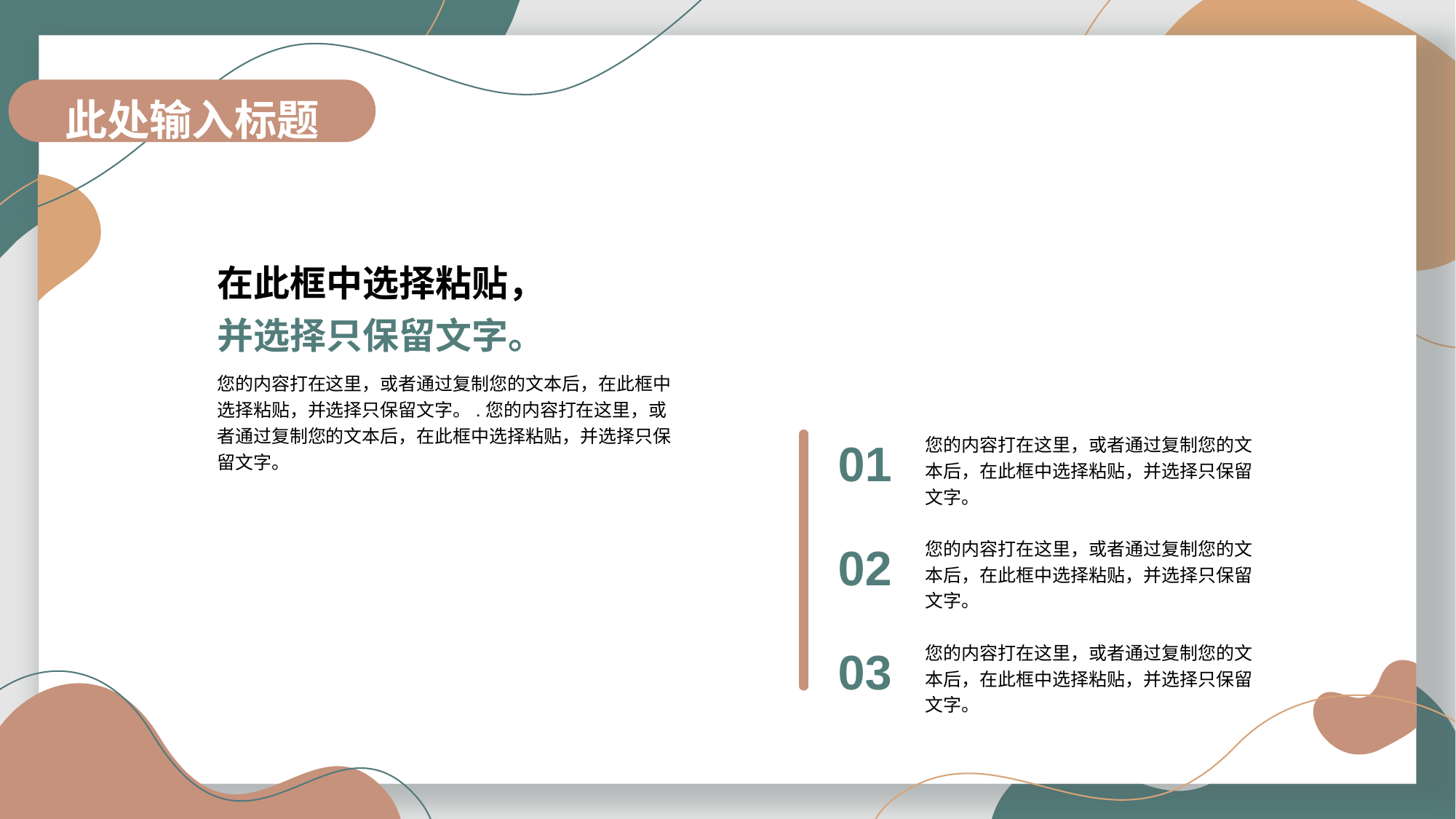

此处输入标题

在此框中选择粘贴，
并选择只保留文字。
您的内容打在这里，或者通过复制您的文本后，在此框中选择粘贴，并选择只保留文字。.您的内容打在这里，或者通过复制您的文本后，在此框中选择粘贴，并选择只保留文字。
01
您的内容打在这里，或者通过复制您的文本后，在此框中选择粘贴，并选择只保留文字。
02
您的内容打在这里，或者通过复制您的文本后，在此框中选择粘贴，并选择只保留文字。
03
您的内容打在这里，或者通过复制您的文本后，在此框中选择粘贴，并选择只保留文字。
PPT模板 http://www.1ppt.com/moban/